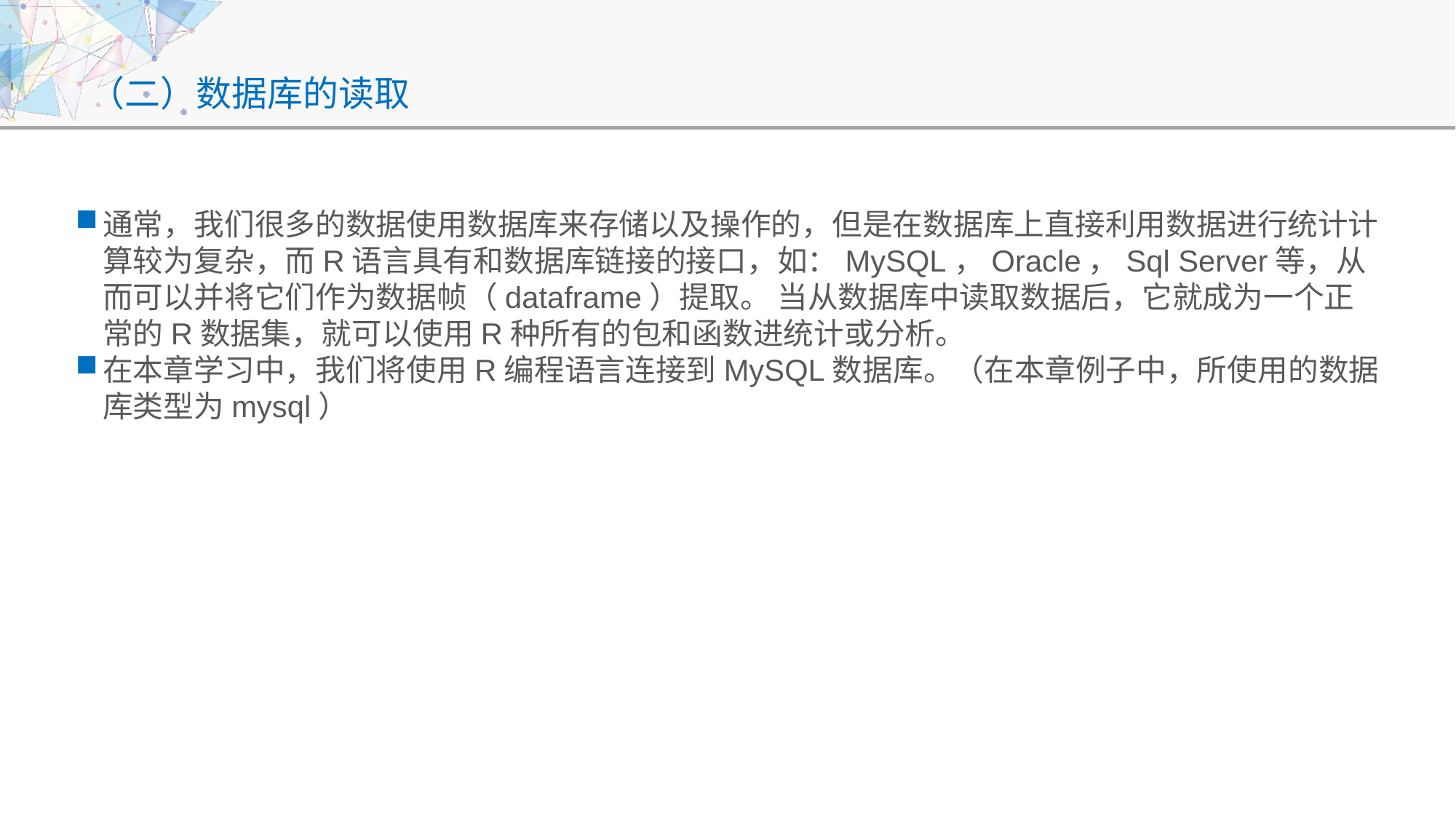

# （二）数据库的读取

通常，我们很多的数据使用数据库来存储以及操作的，但是在数据库上直接利用数据进行统计计算较为复杂，而R语言具有和数据库链接的接口，如：MySQL，Oracle，Sql Server等，从而可以并将它们作为数据帧（dataframe）提取。 当从数据库中读取数据后，它就成为一个正常的R数据集，就可以使用R种所有的包和函数进统计或分析。
在本章学习中，我们将使用R编程语言连接到MySQL数据库。（在本章例子中，所使用的数据库类型为mysql）